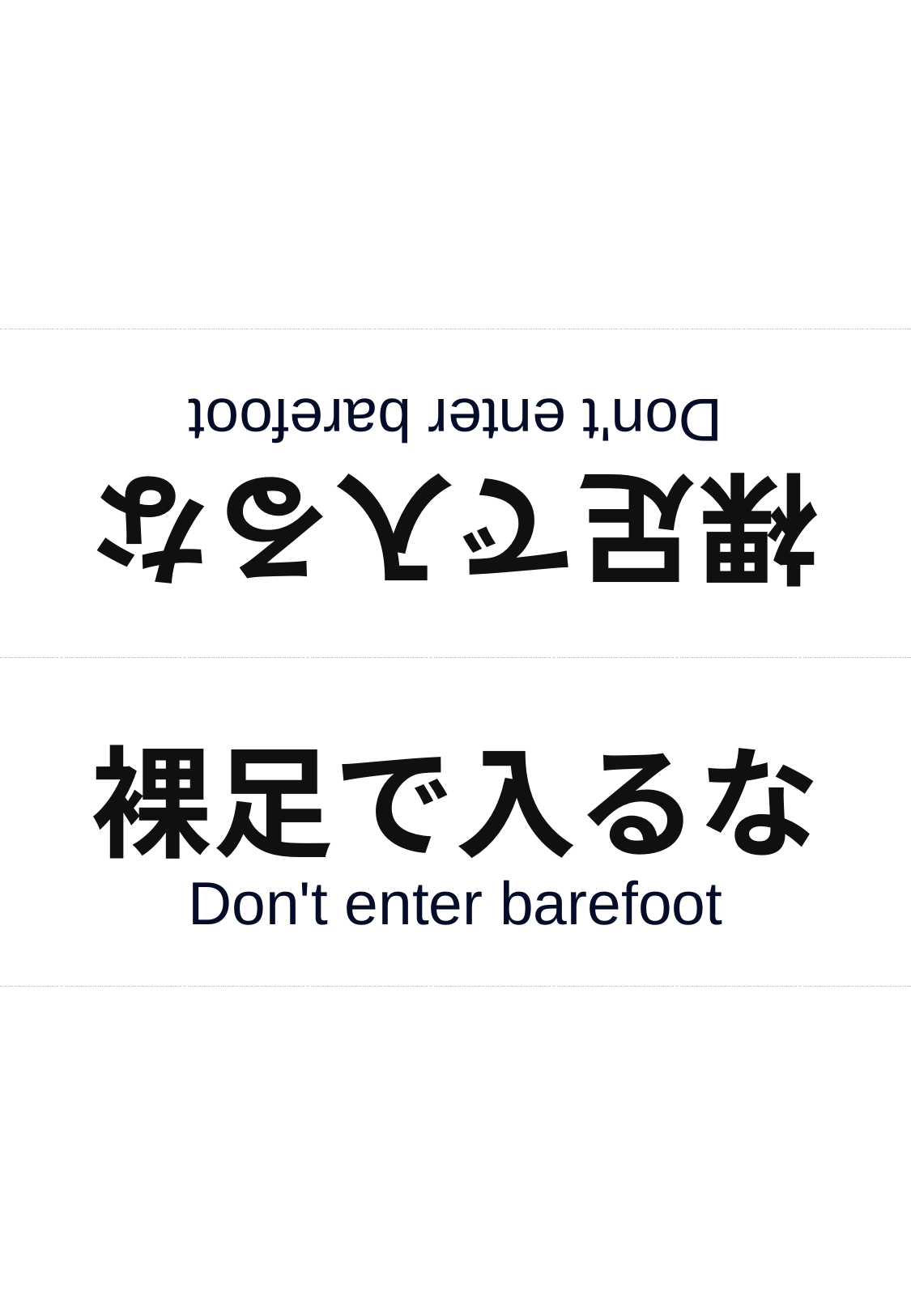

裸足で入るな
Don't enter barefoot
裸足で入るな
Don't enter barefoot